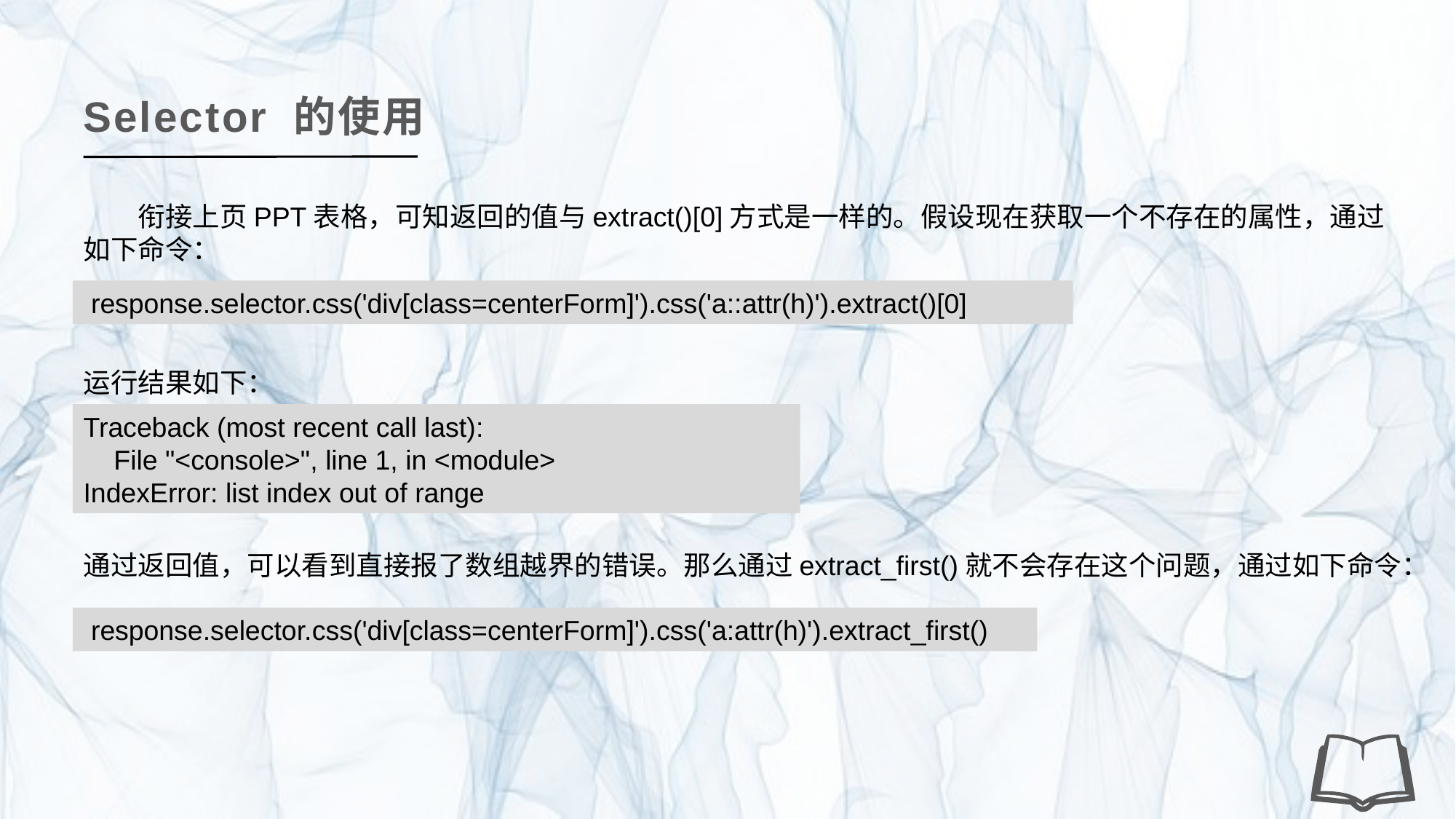

Selector 的使用
衔接上页PPT表格，可知返回的值与extract()[0]方式是一样的。假设现在获取一个不存在的属性，通过如下命令：
 response.selector.css('div[class=centerForm]').css('a::attr(h)').extract()[0]
运行结果如下：
Traceback (most recent call last):
    File "<console>", line 1, in <module>
IndexError: list index out of range
通过返回值，可以看到直接报了数组越界的错误。那么通过extract_first()就不会存在这个问题，通过如下命令：
 response.selector.css('div[class=centerForm]').css('a:attr(h)').extract_first()

68